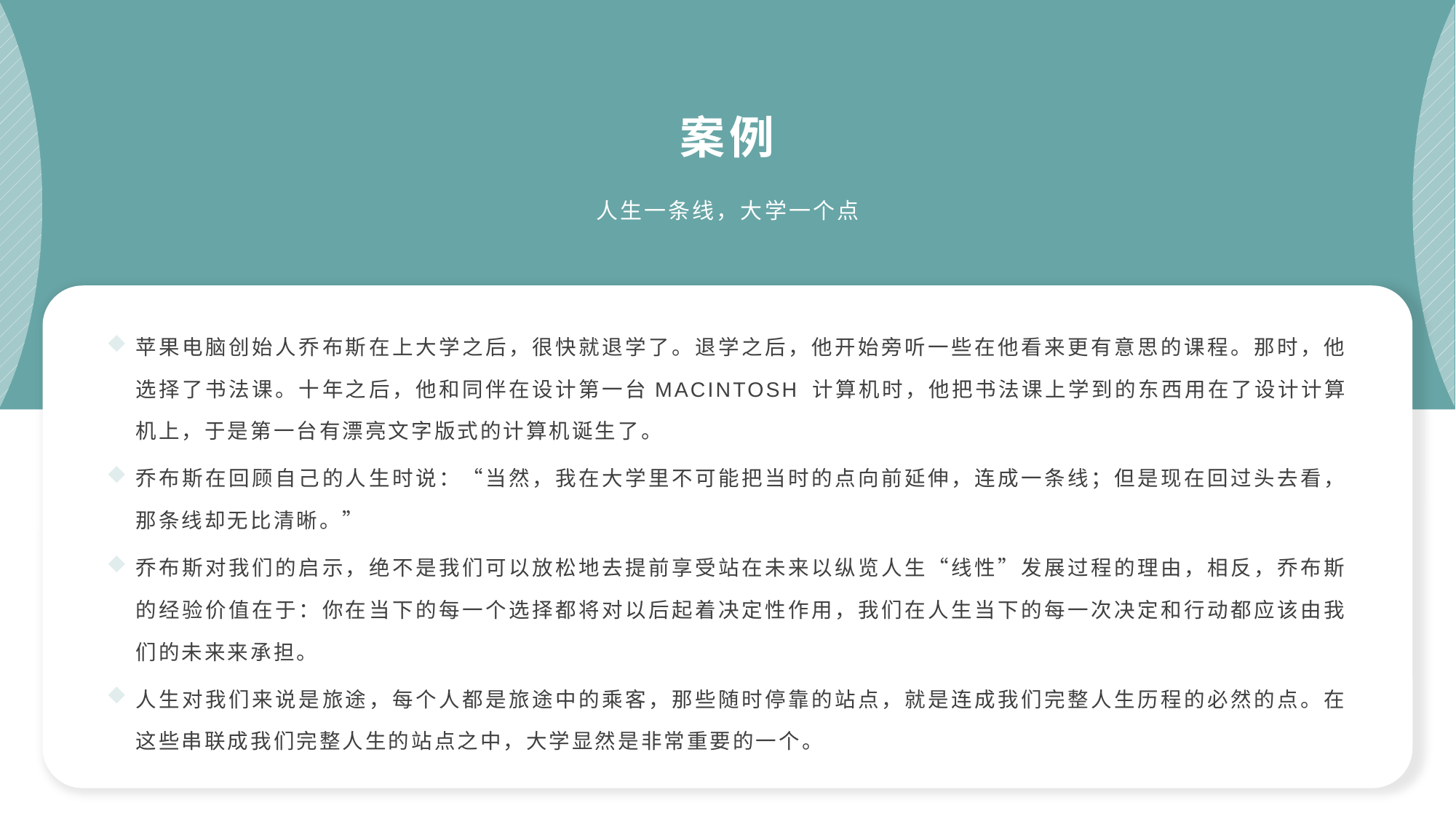

案例
人生一条线，大学一个点

苹果电脑创始人乔布斯在上大学之后，很快就退学了。退学之后，他开始旁听一些在他看来更有意思的课程。那时，他选择了书法课。十年之后，他和同伴在设计第一台MACINTOSH 计算机时，他把书法课上学到的东西用在了设计计算机上，于是第一台有漂亮文字版式的计算机诞生了。
乔布斯在回顾自己的人生时说：“当然，我在大学里不可能把当时的点向前延伸，连成一条线；但是现在回过头去看，那条线却无比清晰。”
乔布斯对我们的启示，绝不是我们可以放松地去提前享受站在未来以纵览人生“线性”发展过程的理由，相反，乔布斯的经验价值在于：你在当下的每一个选择都将对以后起着决定性作用，我们在人生当下的每一次决定和行动都应该由我们的未来来承担。
人生对我们来说是旅途，每个人都是旅途中的乘客，那些随时停靠的站点，就是连成我们完整人生历程的必然的点。在这些串联成我们完整人生的站点之中，大学显然是非常重要的一个。